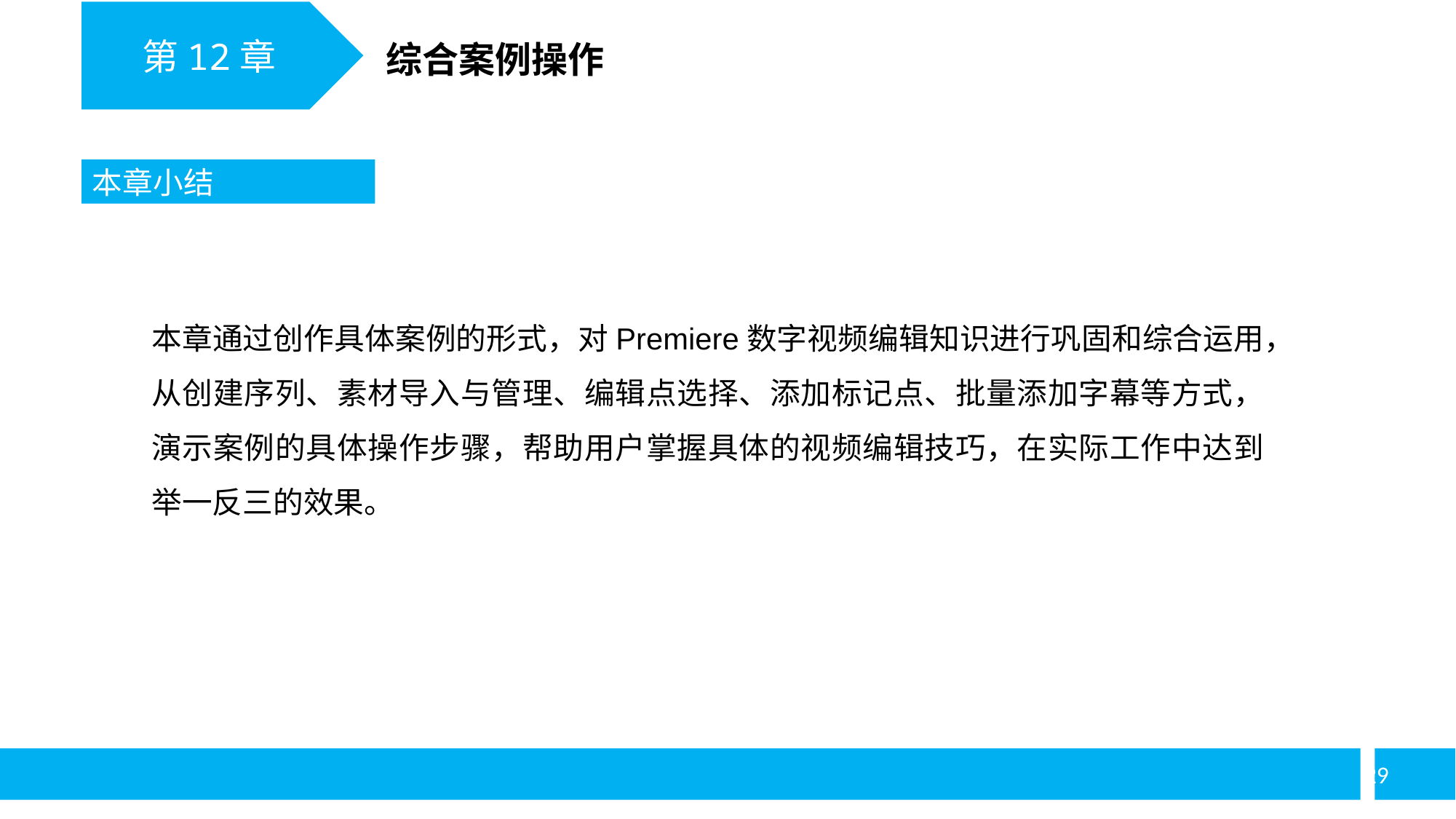

第12章
综合案例操作
本章小结
本章通过创作具体案例的形式，对Premiere数字视频编辑知识进行巩固和综合运用，从创建序列、素材导入与管理、编辑点选择、添加标记点、批量添加字幕等方式，演示案例的具体操作步骤，帮助用户掌握具体的视频编辑技巧，在实际工作中达到举一反三的效果。